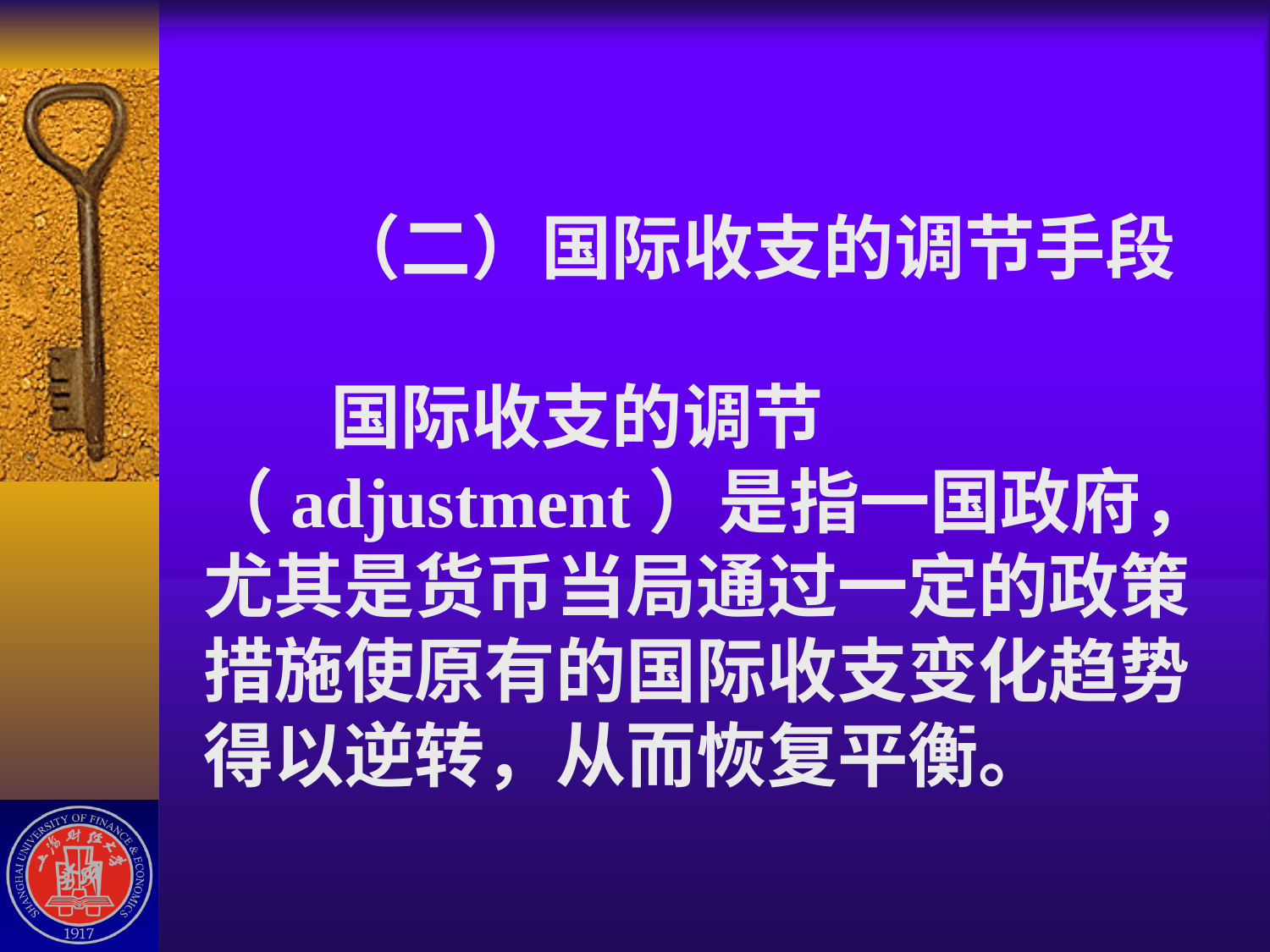

# （二）国际收支的调节手段 国际收支的调节（adjustment）是指一国政府，尤其是货币当局通过一定的政策措施使原有的国际收支变化趋势得以逆转，从而恢复平衡。